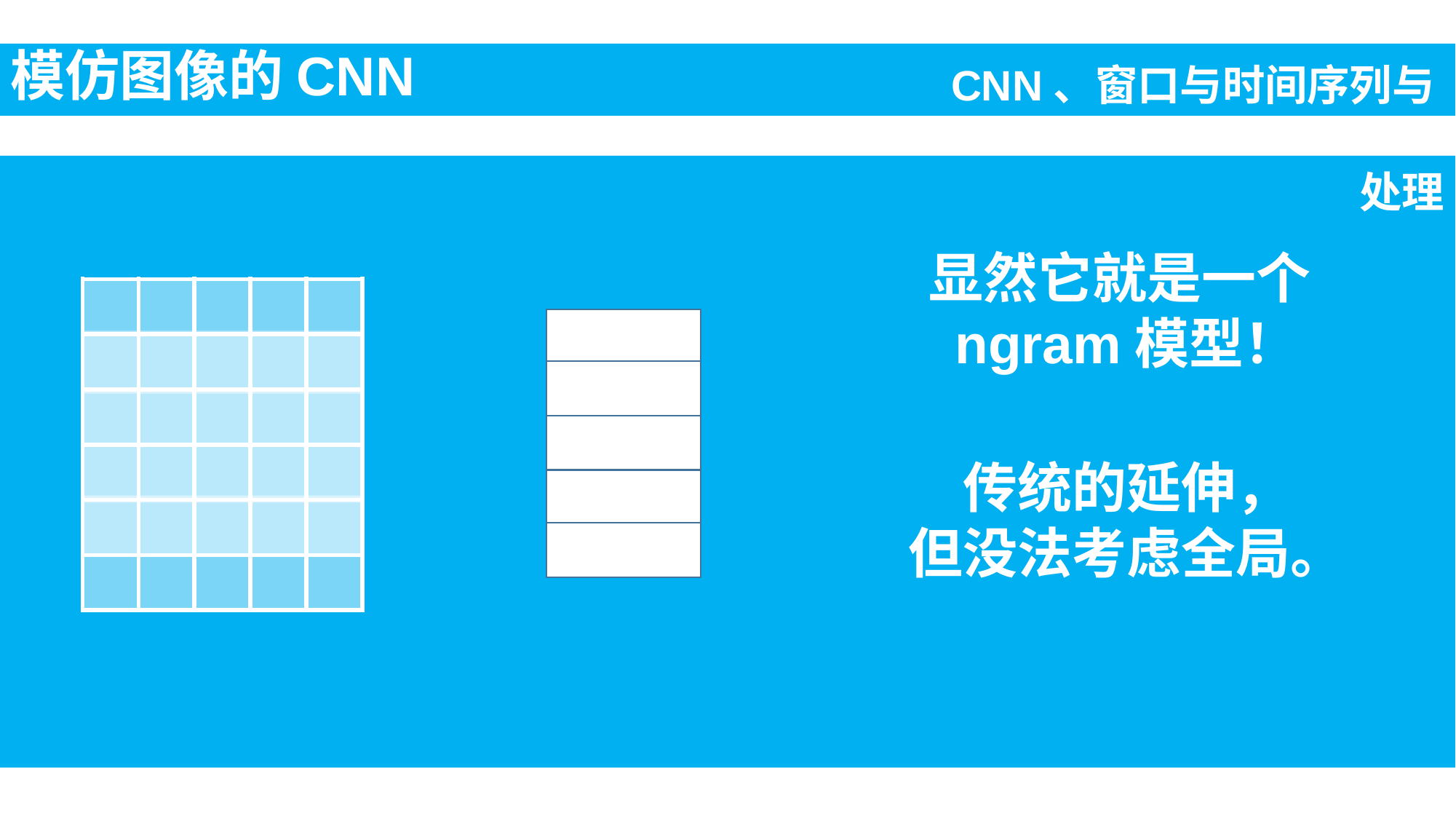

模仿图像的CNN
CNN、窗口与时间序列与LSTM
处理
显然它就是一个ngram模型！
|  |  |  |  |  |
| --- | --- | --- | --- | --- |
|  |  |  |  |  |
|  |  |  |  |  |
|  |  |  |  |  |
|  |  |  |  |  |
|  |  |  |  |  |

传统的延伸，
但没法考虑全局。